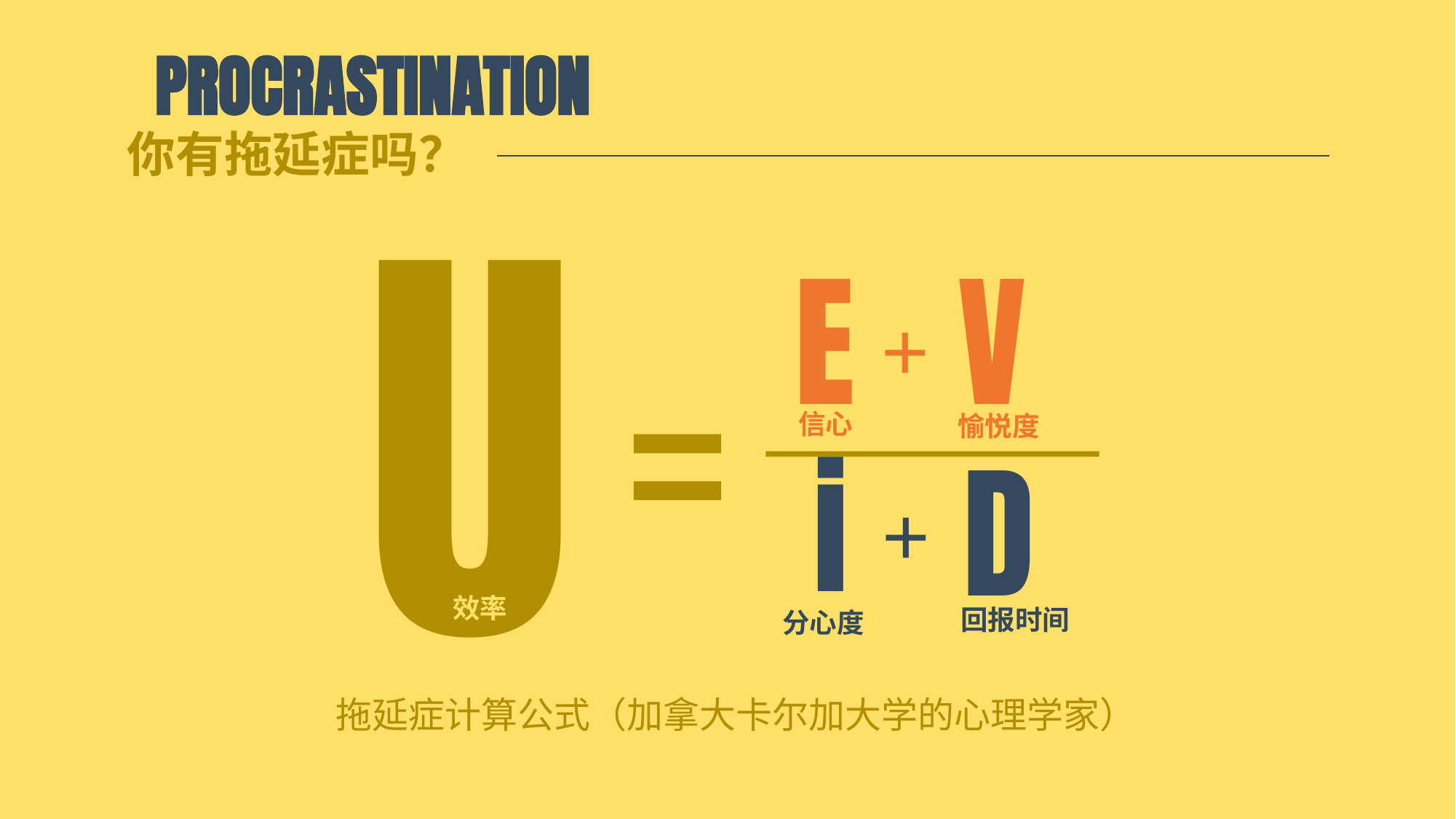

PROCRASTINATION
你有拖延症吗？
U
E
V
+
=
信心
愉悦度
i
D

+
效率
回报时间
分心度
拖延症计算公式（加拿大卡尔加大学的心理学家）